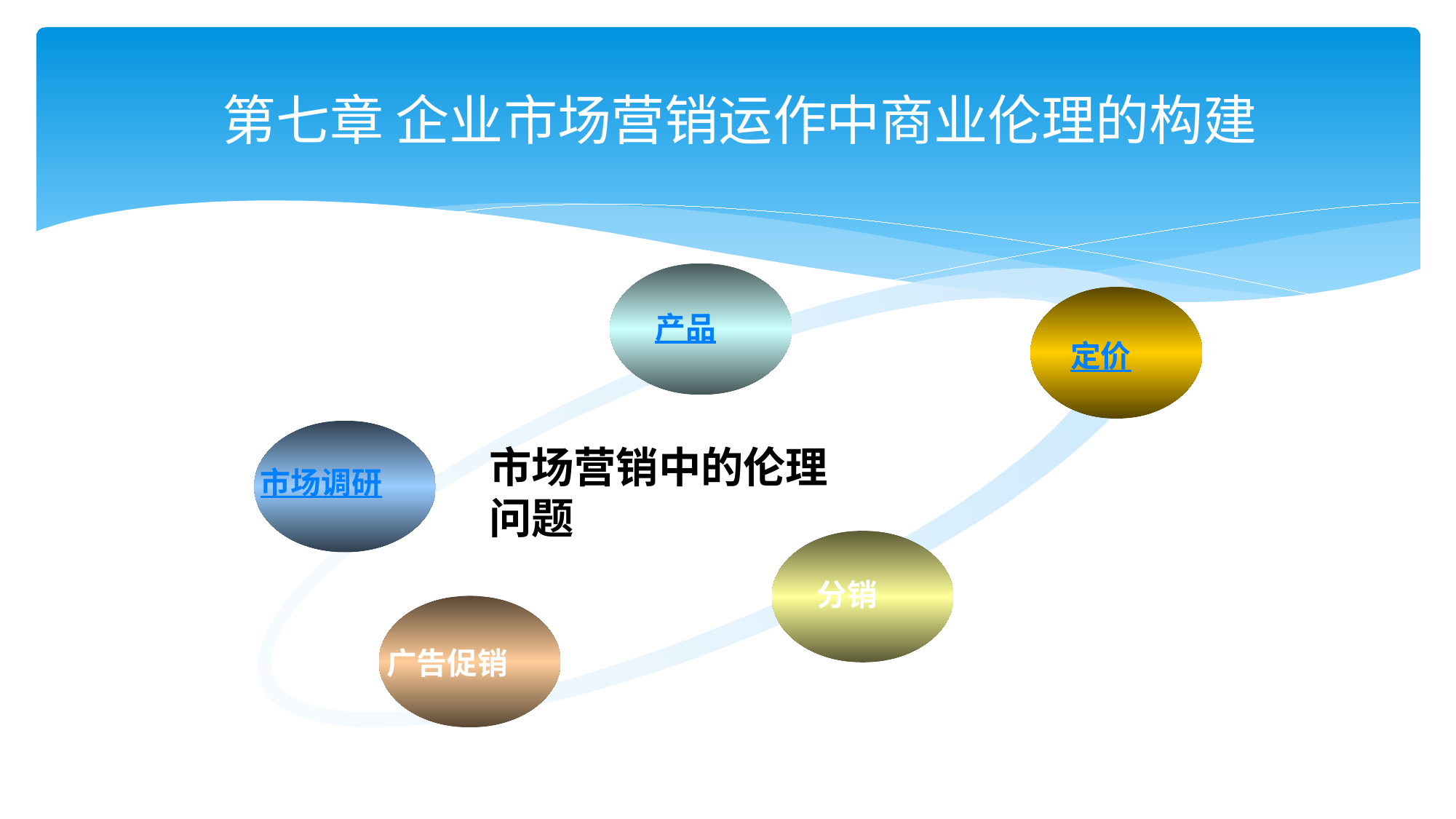

# 第七章 企业市场营销运作中商业伦理的构建

产品
定价

市场营销中的伦理问题
市场调研

分销

广告促销